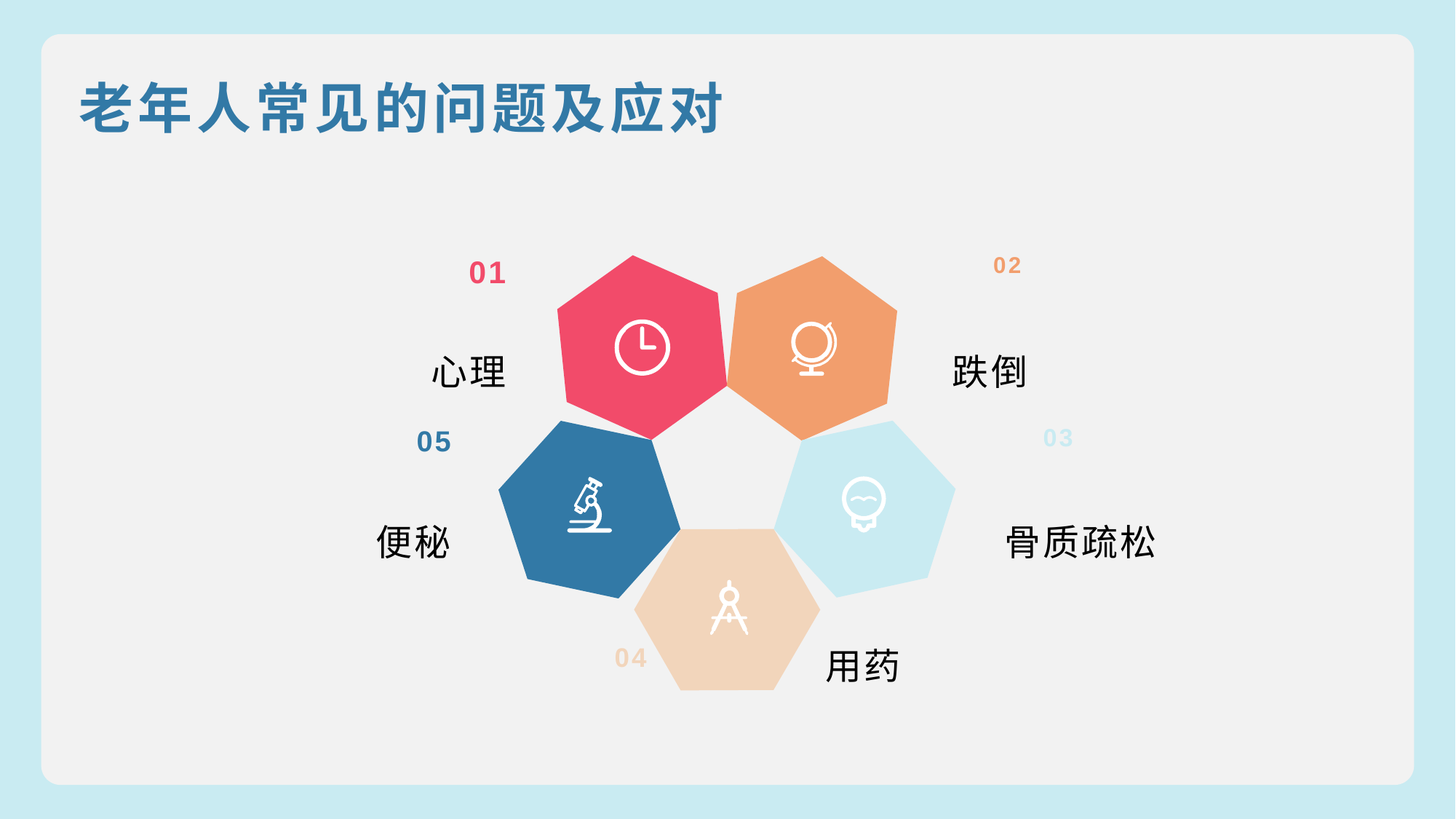

老年人常见的问题及应对
01
02

心理
跌倒
05
03

便秘
骨质疏松

用药
04